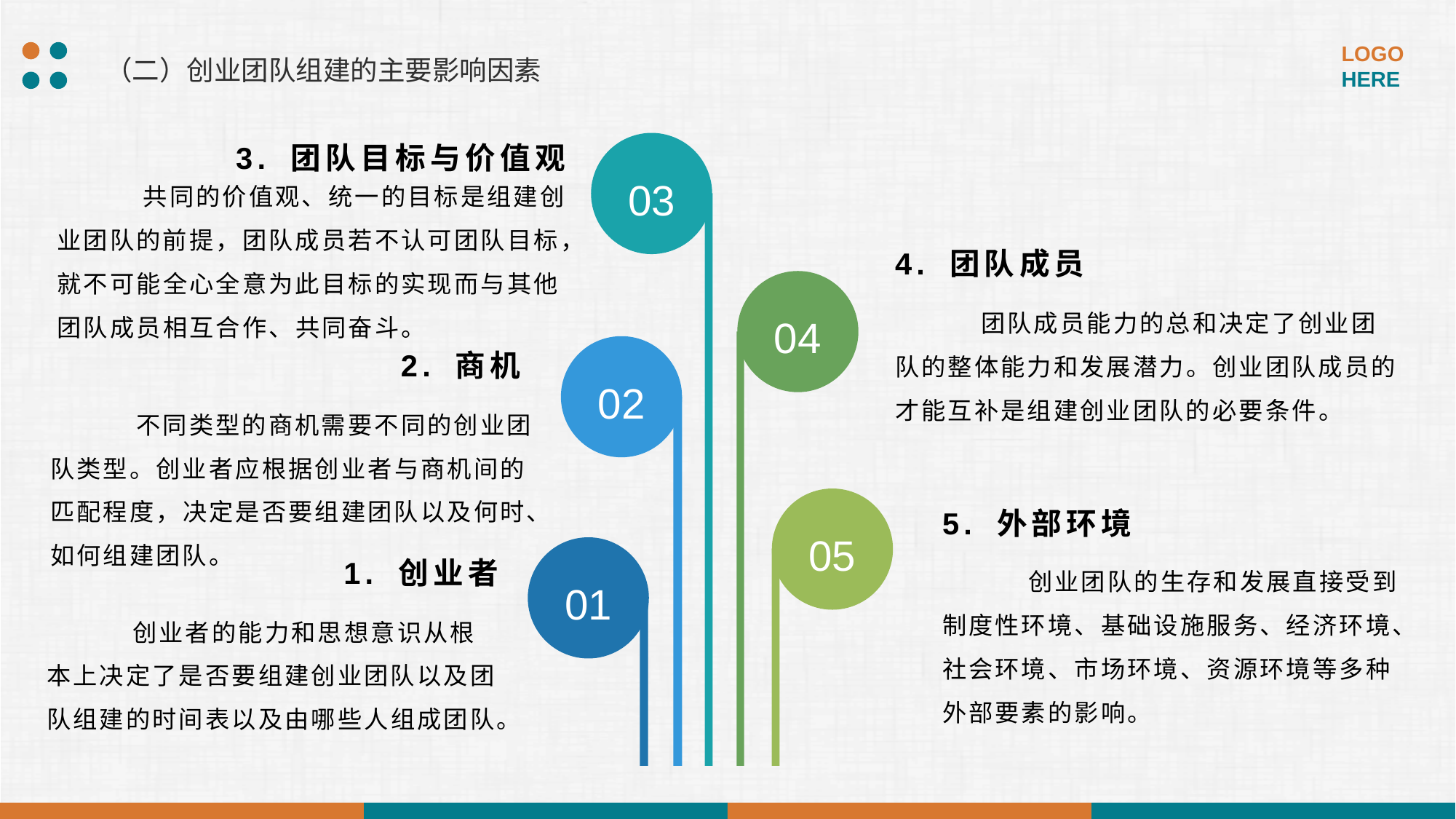

（二）创业团队组建的主要影响因素
3. 团队目标与价值观
03
共同的价值观、统一的目标是组建创业团队的前提，团队成员若不认可团队目标，就不可能全心全意为此目标的实现而与其他团队成员相互合作、共同奋斗。

4. 团队成员
04
团队成员能力的总和决定了创业团队的整体能力和发展潜力。创业团队成员的才能互补是组建创业团队的必要条件。
2. 商机

02
不同类型的商机需要不同的创业团队类型。创业者应根据创业者与商机间的匹配程度，决定是否要组建团队以及何时、如何组建团队。

5. 外部环境
05
1. 创业者
01
创业团队的生存和发展直接受到制度性环境、基础设施服务、经济环境、社会环境、市场环境、资源环境等多种外部要素的影响。

创业者的能力和思想意识从根本上决定了是否要组建创业团队以及团队组建的时间表以及由哪些人组成团队。